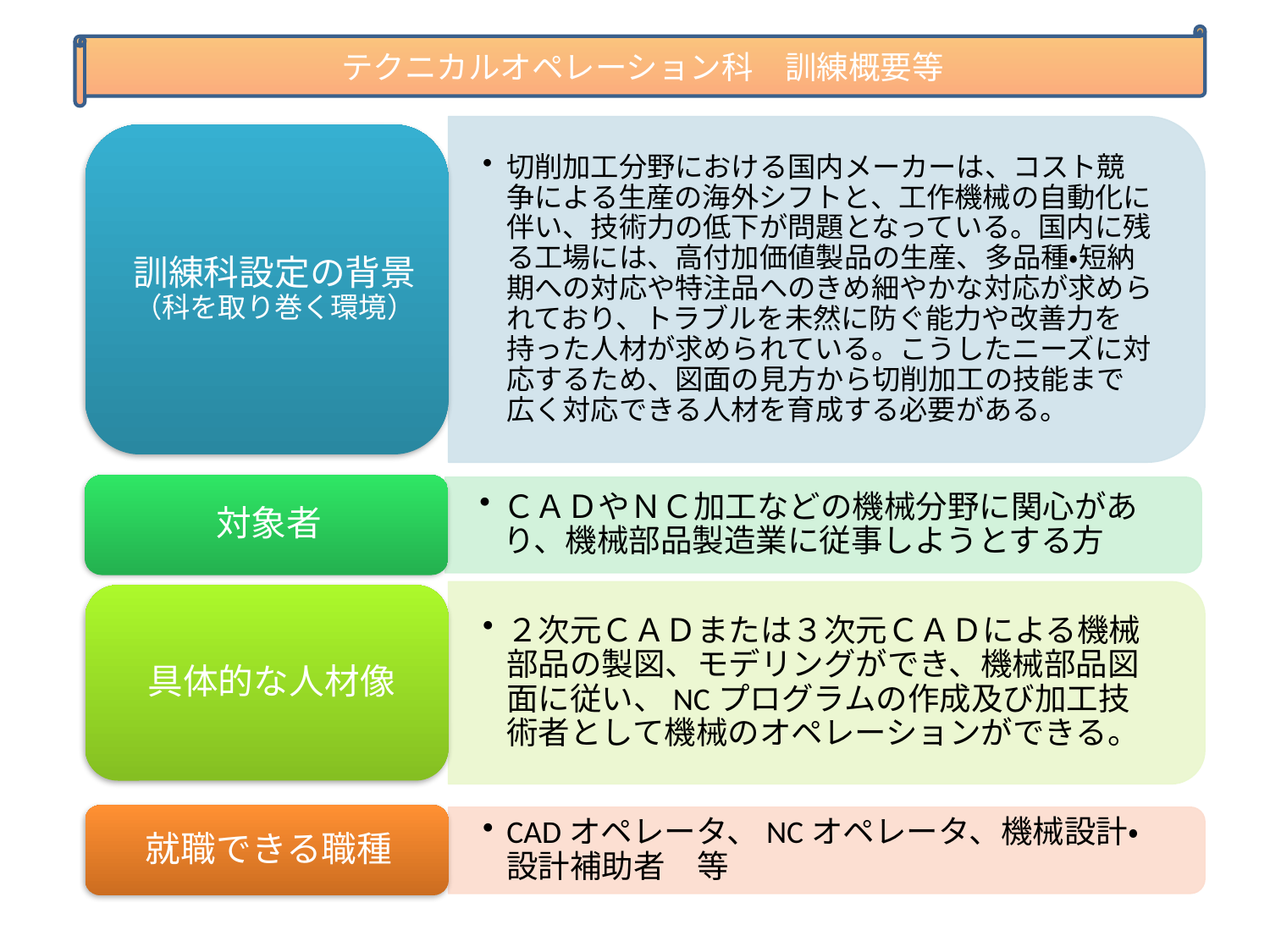

テクニカルオペレーション科　訓練概要等
切削加工分野における国内メーカーは、コスト競争による生産の海外シフトと、工作機械の自動化に伴い、技術力の低下が問題となっている。国内に残る工場には、高付加価値製品の生産、多品種・短納期への対応や特注品へのきめ細やかな対応が求められており、トラブルを未然に防ぐ能力や改善力を持った人材が求められている。こうしたニーズに対応するため、図面の見方から切削加工の技能まで広く対応できる人材を育成する必要がある。
訓練科設定の背景
（科を取り巻く環境）
ＣＡＤやＮＣ加工などの機械分野に関心があり、機械部品製造業に従事しようとする方
対象者
２次元ＣＡＤまたは３次元ＣＡＤによる機械部品の製図、モデリングができ、機械部品図面に従い、NCプログラムの作成及び加工技術者として機械のオペレーションができる。
具体的な人材像
CADオペレータ、NCオペレータ、機械設計・設計補助者　等
就職できる職種